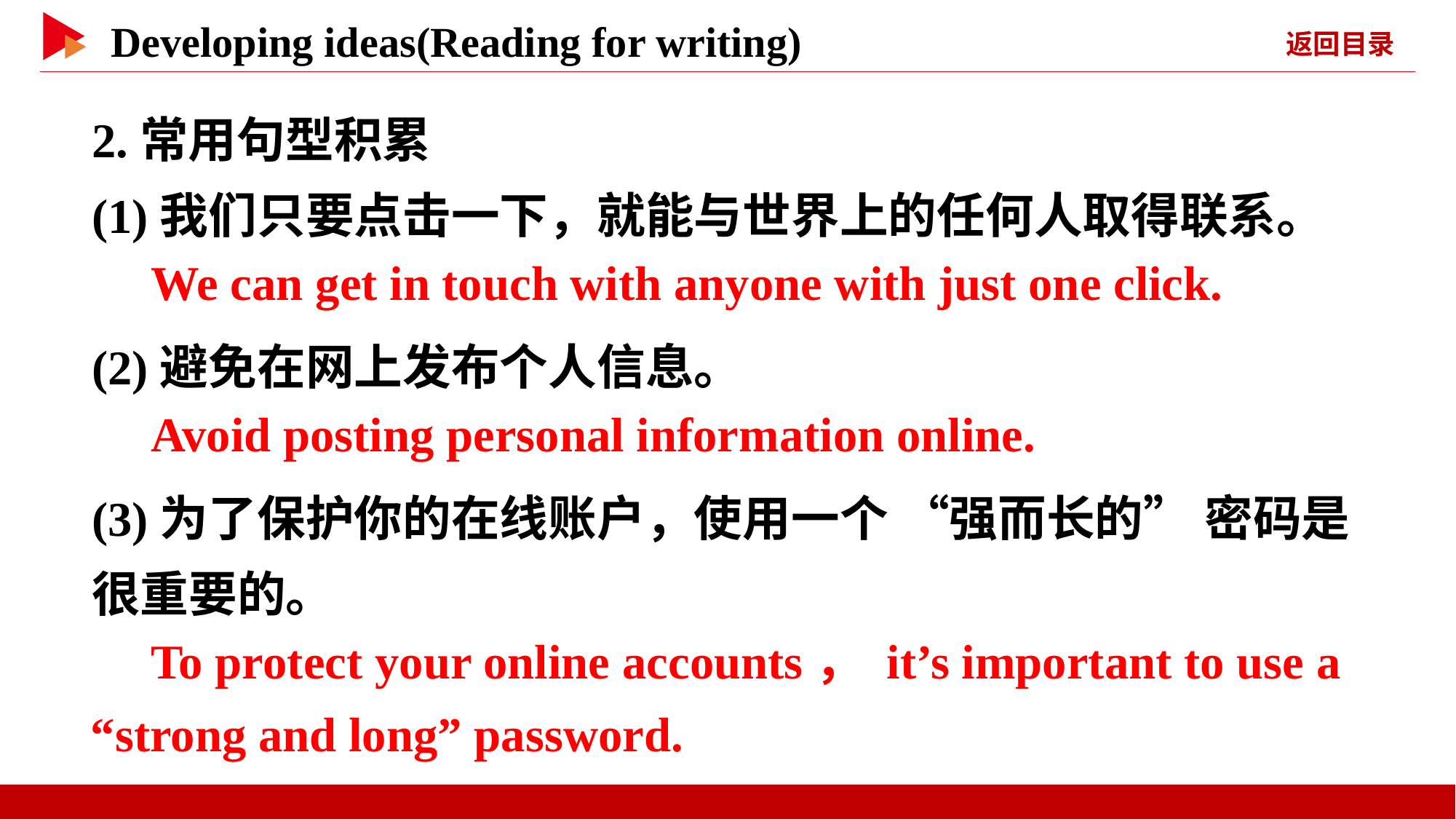

2.常用句型积累
(1)我们只要点击一下，就能与世界上的任何人取得联系。

(2)避免在网上发布个人信息。

(3)为了保护你的在线账户，使用一个 “强而长的” 密码是很重要的。

　We can get in touch with anyone with just one click.
　Avoid posting personal information online.
　To protect your online accounts， it’s important to use a
“strong and long” password.